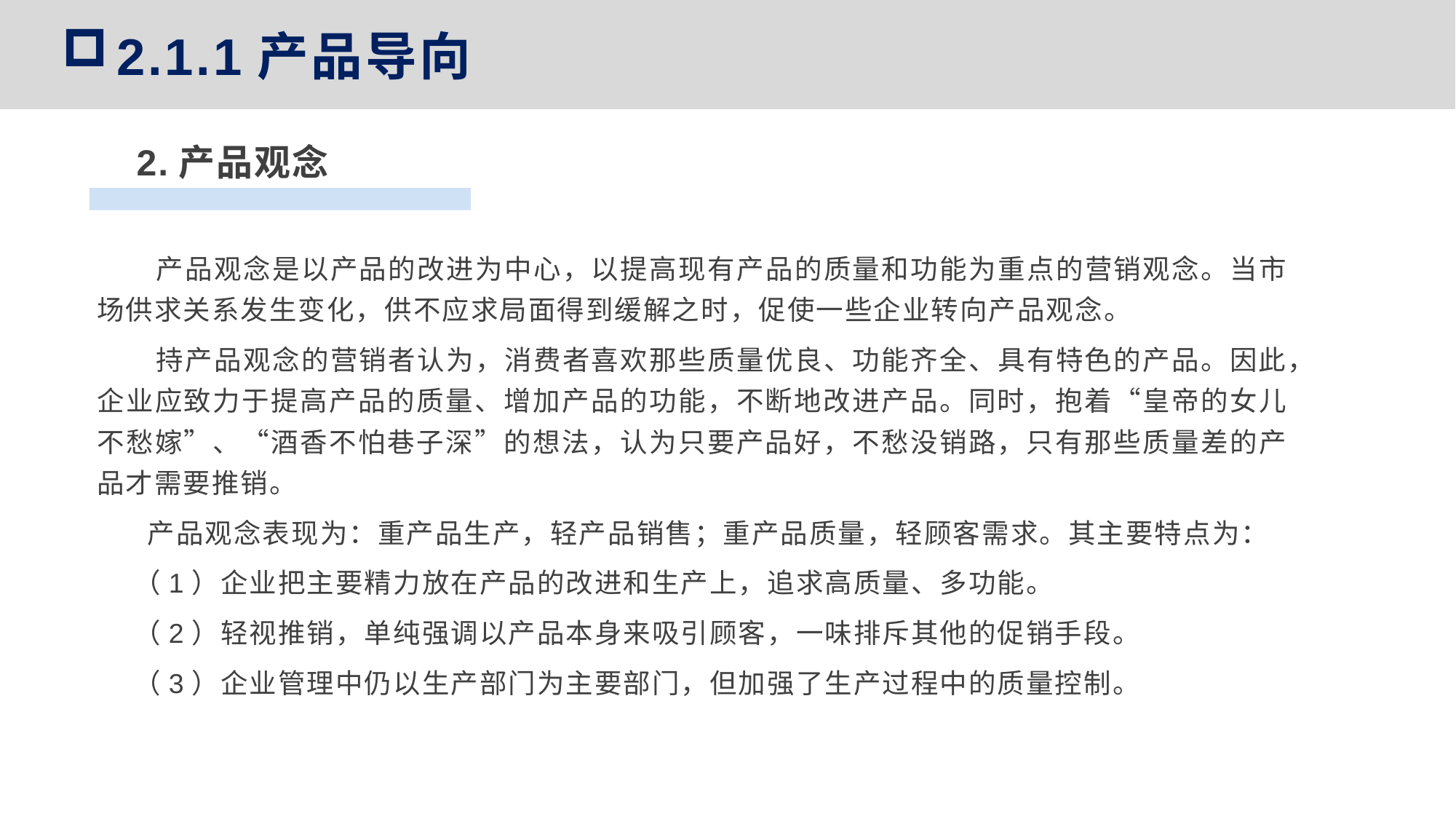

2.1.1产品导向
2.产品观念

  产品观念是以产品的改进为中心，以提高现有产品的质量和功能为重点的营销观念。当市场供求关系发生变化，供不应求局面得到缓解之时，促使一些企业转向产品观念。
  持产品观念的营销者认为，消费者喜欢那些质量优良、功能齐全、具有特色的产品。因此，企业应致力于提高产品的质量、增加产品的功能，不断地改进产品。同时，抱着“皇帝的女儿不愁嫁”、“酒香不怕巷子深”的想法，认为只要产品好，不愁没销路，只有那些质量差的产品才需要推销。
 产品观念表现为：重产品生产，轻产品销售；重产品质量，轻顾客需求。其主要特点为：
（1）企业把主要精力放在产品的改进和生产上，追求高质量、多功能。
（2）轻视推销，单纯强调以产品本身来吸引顾客，一味排斥其他的促销手段。
（3）企业管理中仍以生产部门为主要部门，但加强了生产过程中的质量控制。